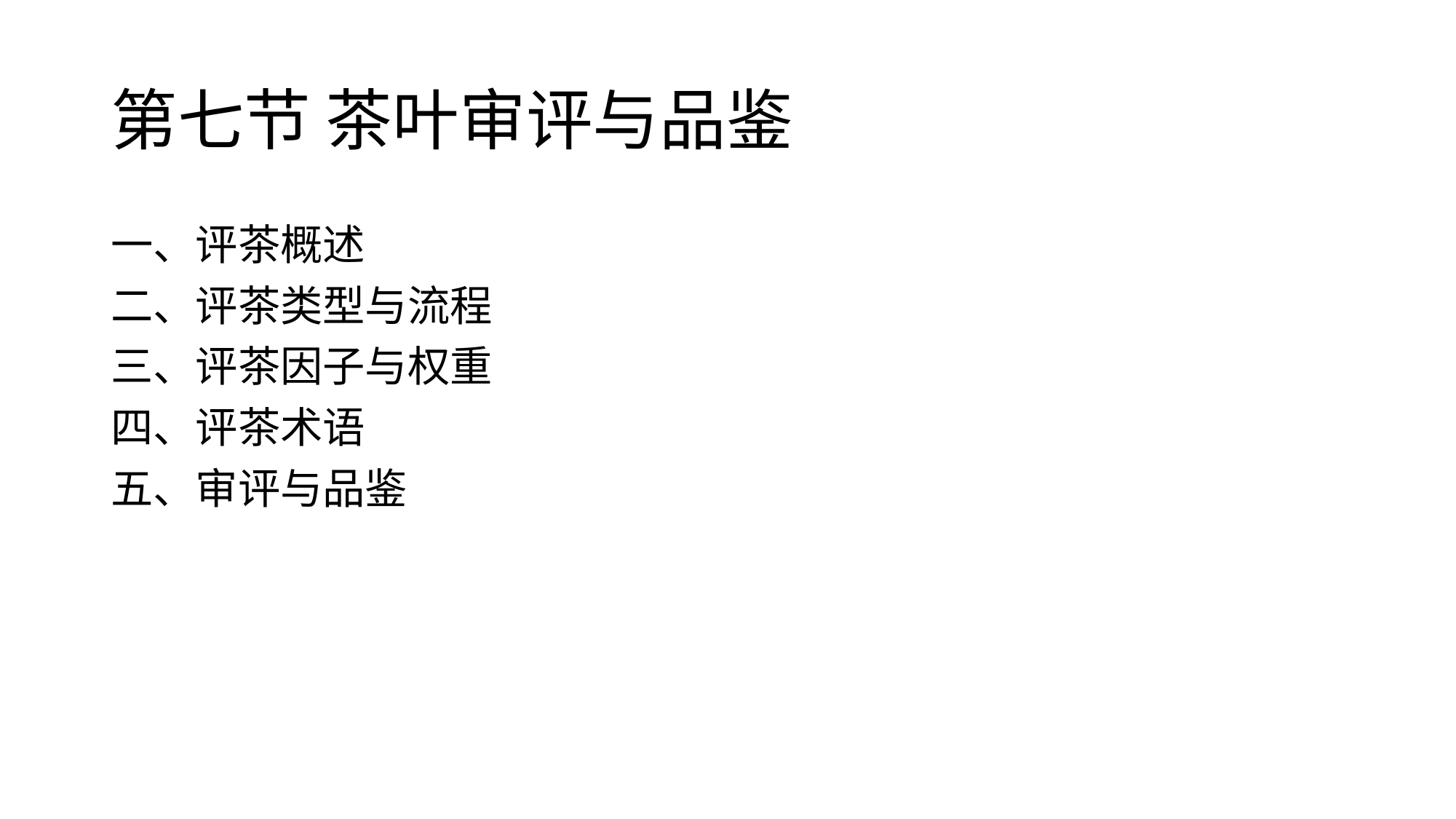

# 第七节 茶叶审评与品鉴
一、评茶概述
二、评茶类型与流程
三、评茶因子与权重
四、评茶术语
五、审评与品鉴